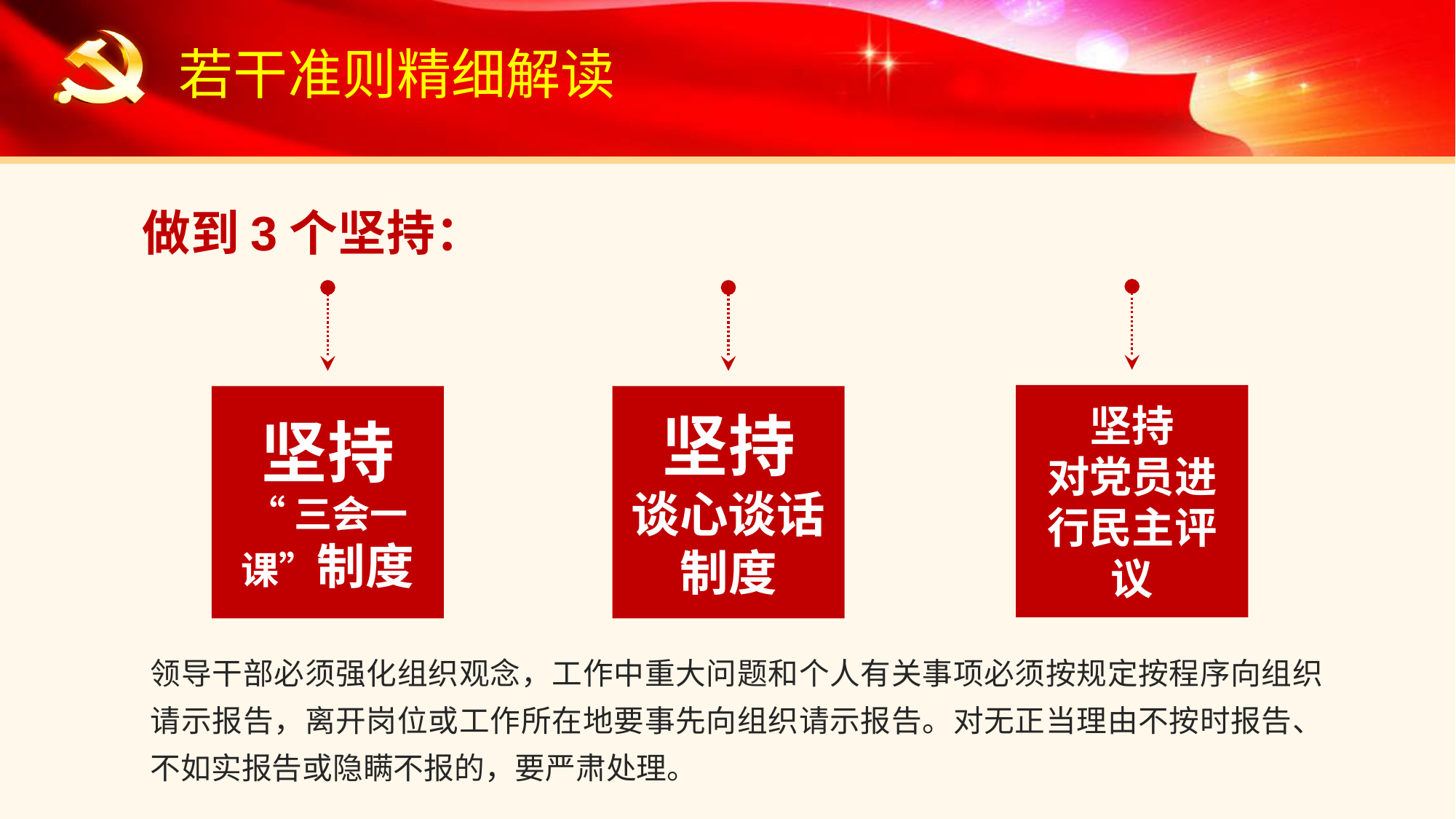

若干准则精细解读
做到3个坚持：
坚持
对党员进行民主评议
坚持
“三会一课”制度
坚持
谈心谈话制度
领导干部必须强化组织观念，工作中重大问题和个人有关事项必须按规定按程序向组织请示报告，离开岗位或工作所在地要事先向组织请示报告。对无正当理由不按时报告、不如实报告或隐瞒不报的，要严肃处理。